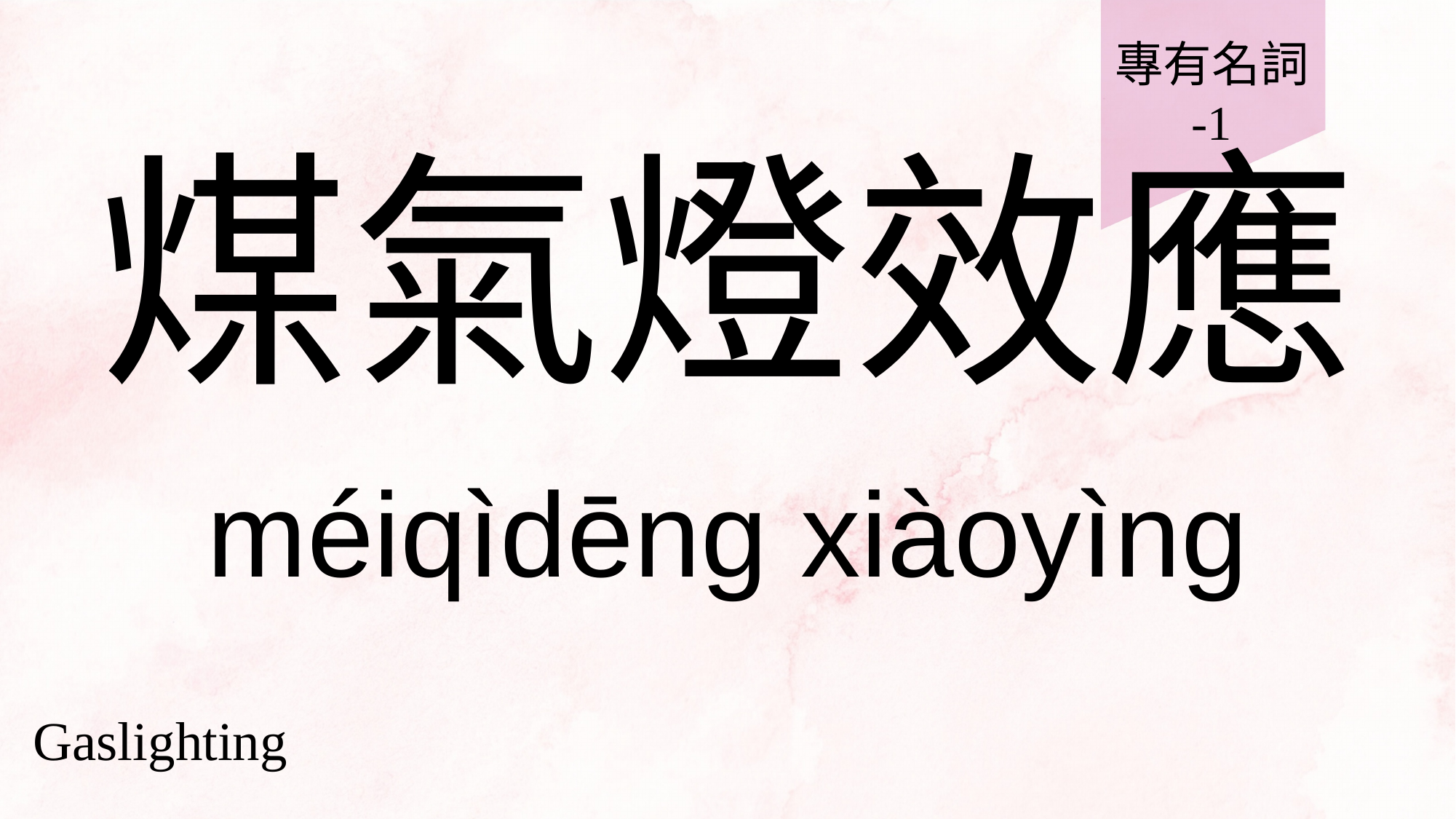

專有名詞
-1
# 煤氣燈效應
méiqìdēng xiàoyìng
Gaslighting